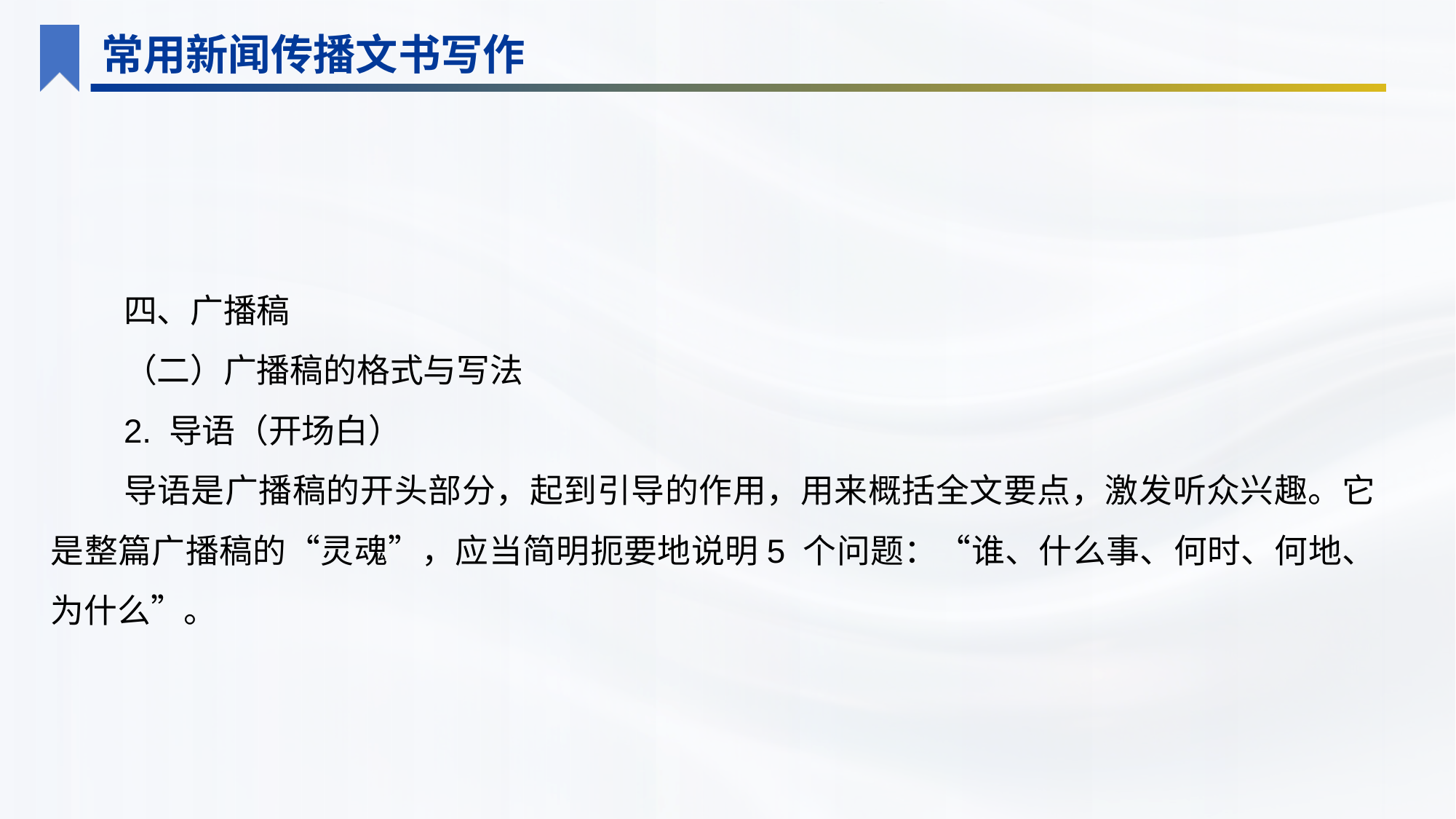

常用新闻传播文书写作
四、广播稿
（二）广播稿的格式与写法
2. 导语（开场白）
导语是广播稿的开头部分，起到引导的作用，用来概括全文要点，激发听众兴趣。它是整篇广播稿的“灵魂”，应当简明扼要地说明5 个问题：“谁、什么事、何时、何地、为什么”。